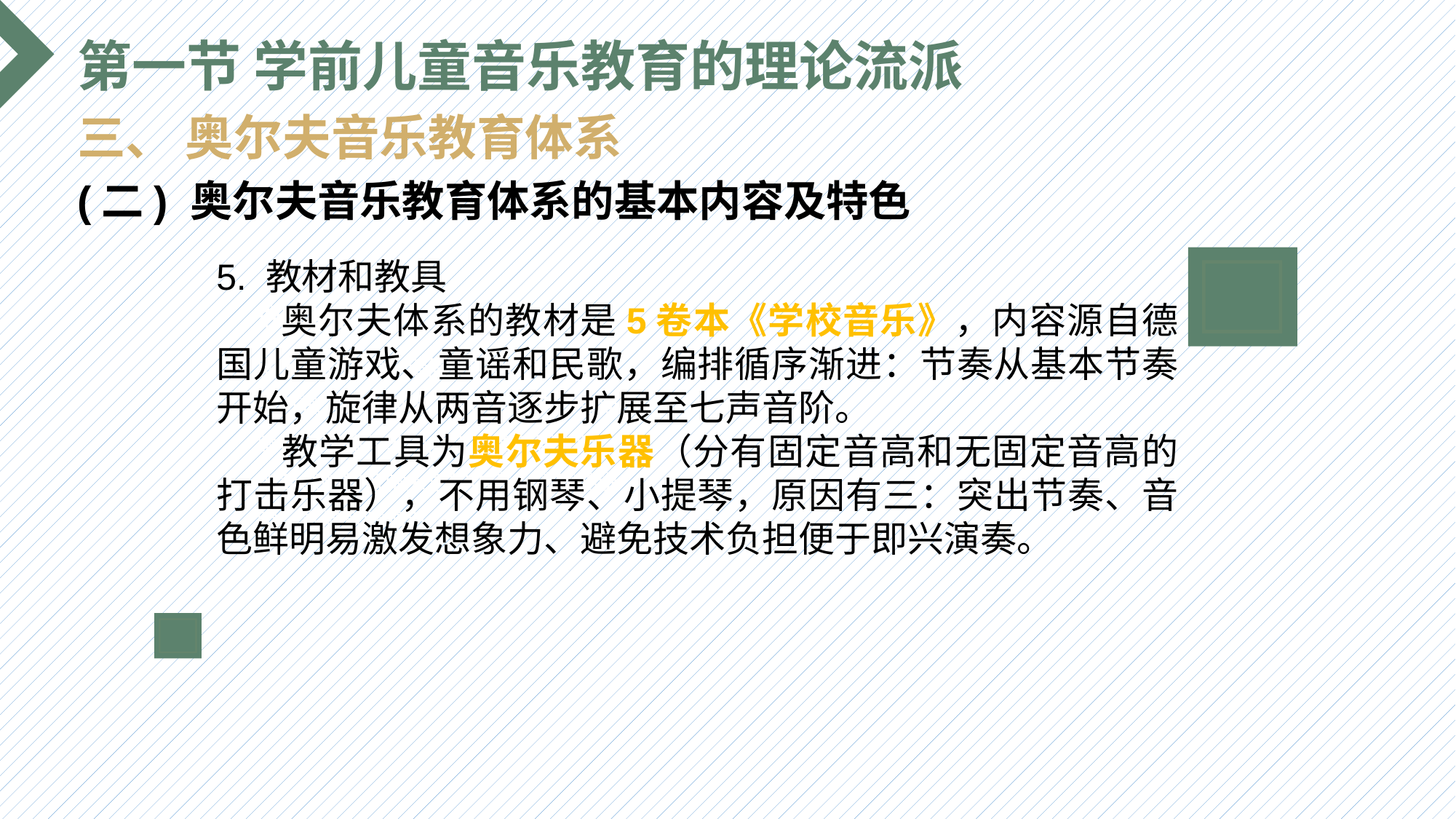

第一节 学前儿童音乐教育的理论流派
三、 奥尔夫音乐教育体系
(二) 奥尔夫音乐教育体系的基本内容及特色

5. 教材和教具
      奥尔夫体系的教材是5卷本《学校音乐》，内容源自德国儿童游戏、童谣和民歌，编排循序渐进：节奏从基本节奏开始，旋律从两音逐步扩展至七声音阶。
      教学工具为奥尔夫乐器（分有固定音高和无固定音高的打击乐器），不用钢琴、小提琴，原因有三：突出节奏、音色鲜明易激发想象力、避免技术负担便于即兴演奏。

选题背景
输入您的内容，请简要说明，言简意赅即可输入您的内容，请简要说明，言简意赅即可输入您的内容，请简要说明，言简意赅即可输入您的内容，请简要说明，言简意赅即可